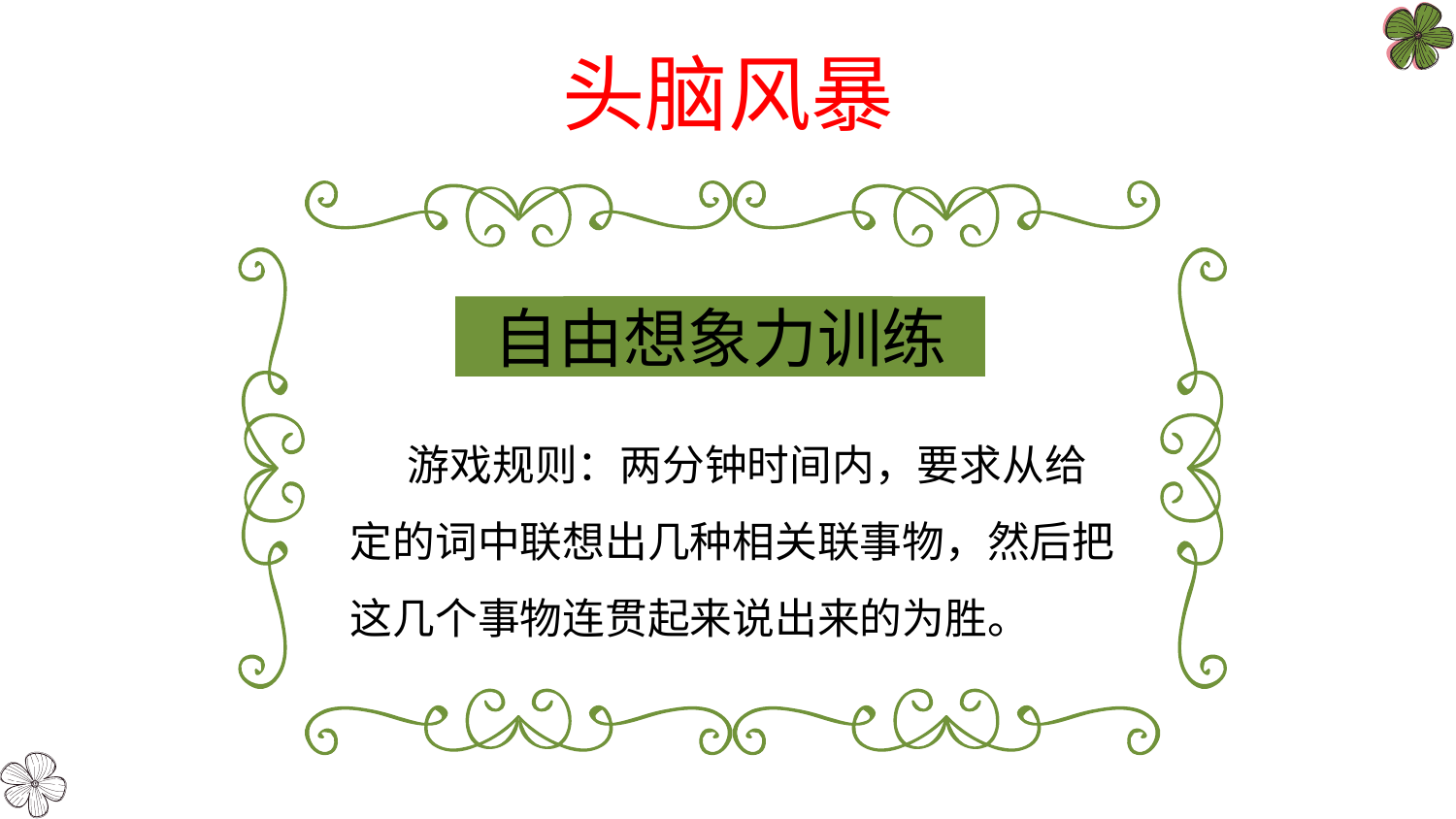

头脑风暴

自由想象力训练
        游戏规则：两分钟时间内，要求从给定的词中联想出几种相关联事物，然后把这几个事物连贯起来说出来的为胜。